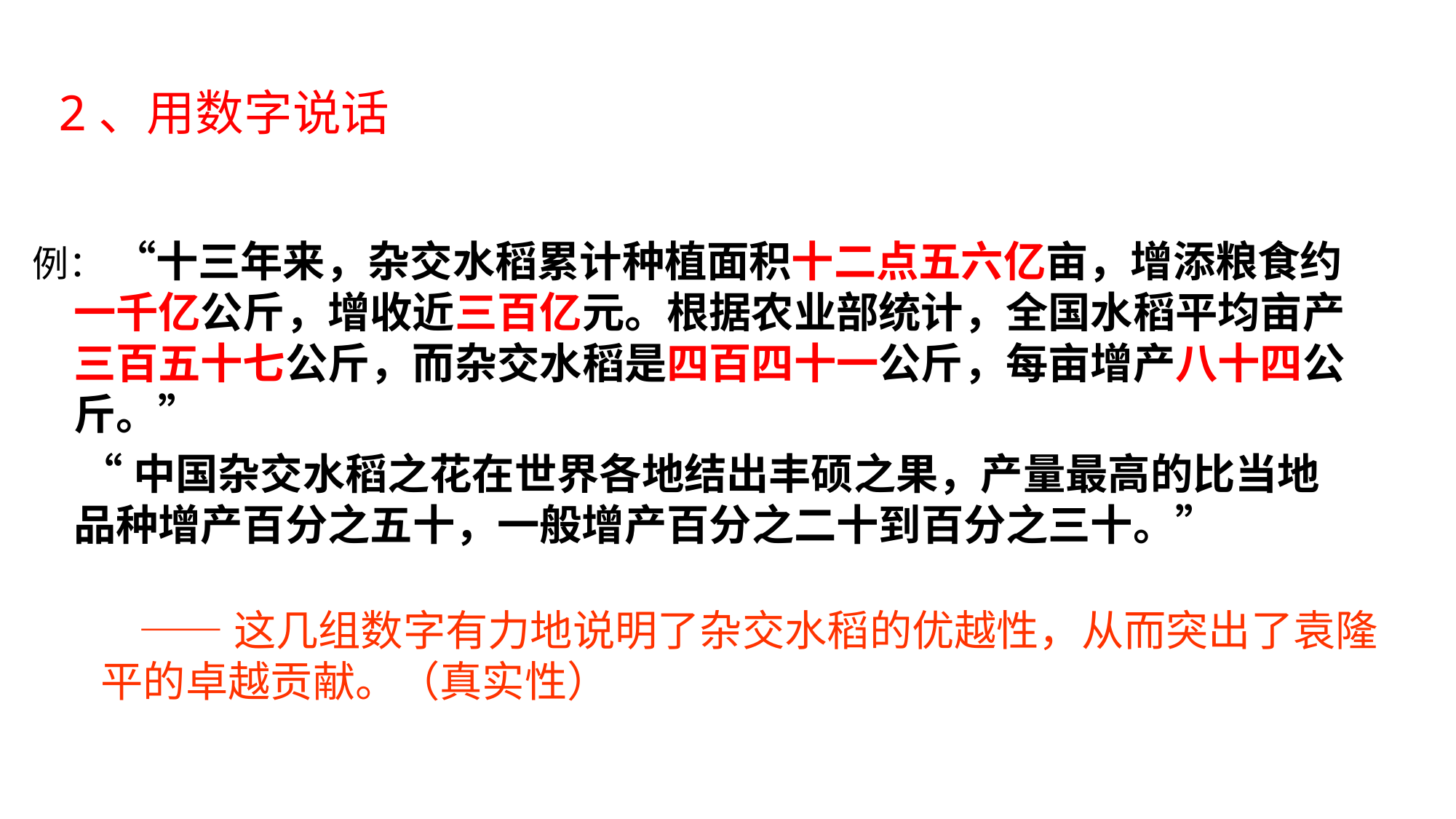

2、用数字说话
例： “十三年来，杂交水稻累计种植面积十二点五六亿亩，增添粮食约一千亿公斤，增收近三百亿元。根据农业部统计，全国水稻平均亩产三百五十七公斤，而杂交水稻是四百四十一公斤，每亩增产八十四公斤。”
     “中国杂交水稻之花在世界各地结出丰硕之果，产量最高的比当地品种增产百分之五十，一般增产百分之二十到百分之三十。”

    ——这几组数字有力地说明了杂交水稻的优越性，从而突出了袁隆平的卓越贡献。（真实性）